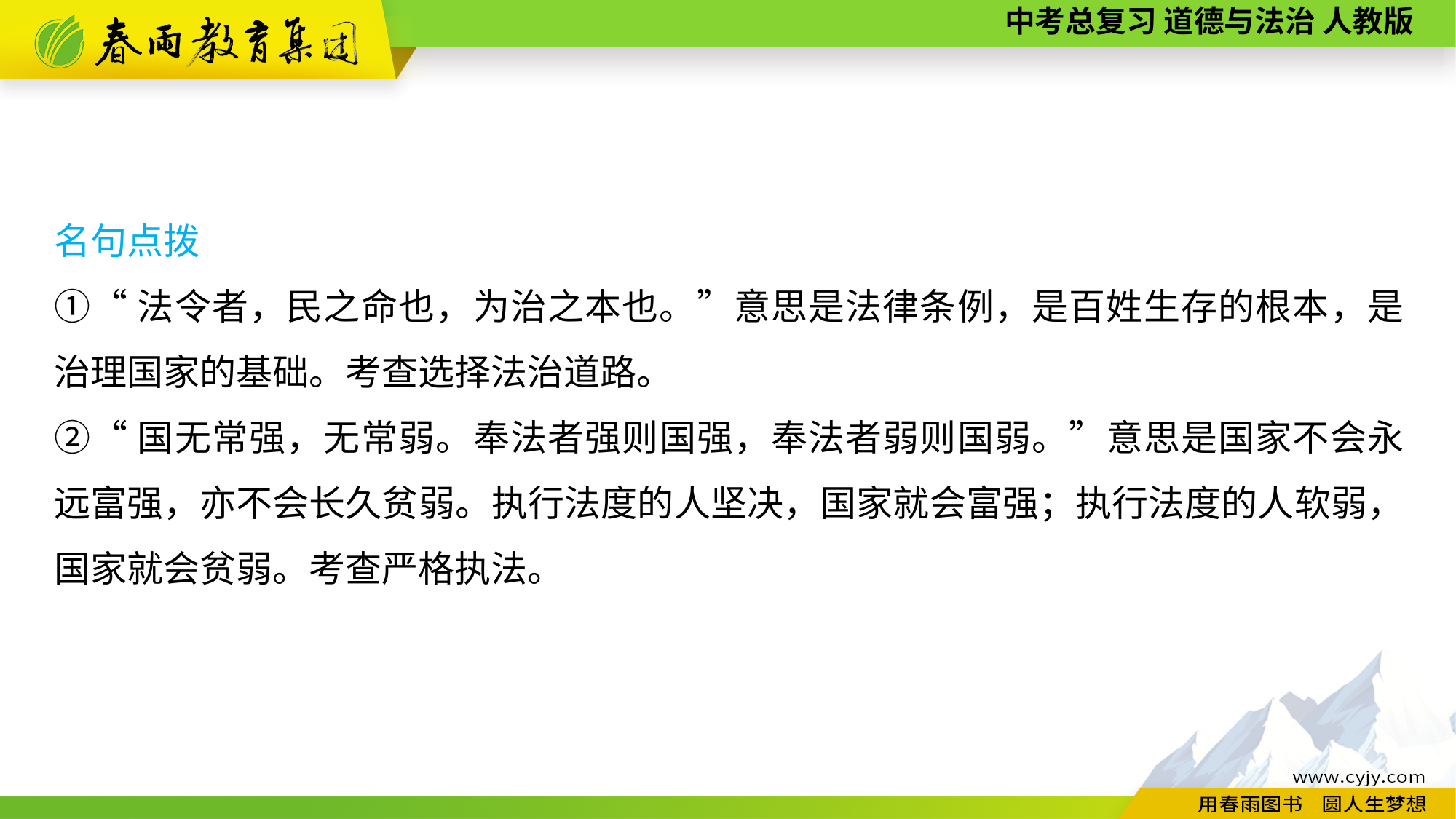

名句点拨
①“法令者，民之命也，为治之本也。”意思是法律条例，是百姓生存的根本，是治理国家的基础。考查选择法治道路。
②“国无常强，无常弱。奉法者强则国强，奉法者弱则国弱。”意思是国家不会永远富强，亦不会长久贫弱。执行法度的人坚决，国家就会富强；执行法度的人软弱，国家就会贫弱。考查严格执法。